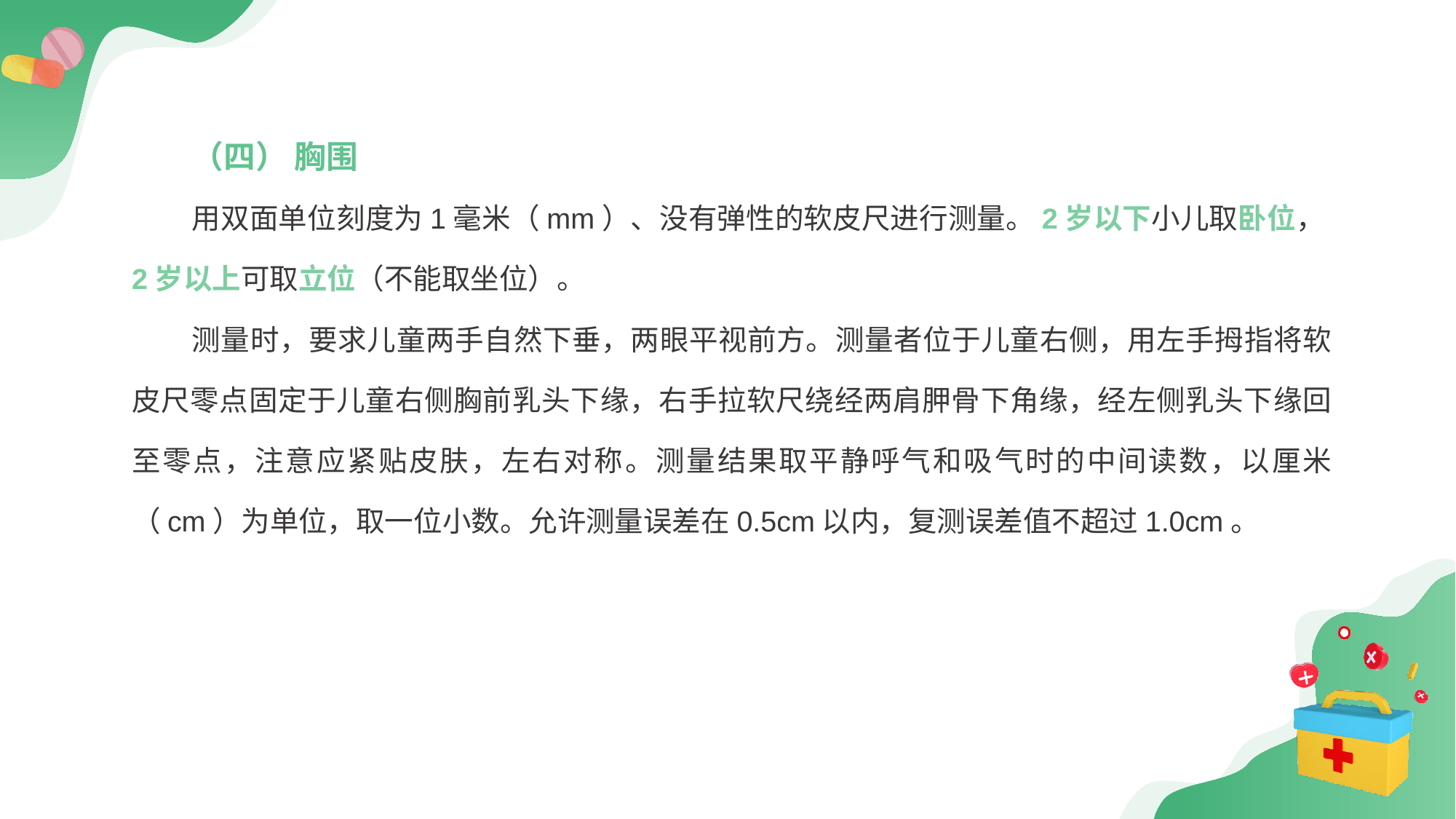

（四） 胸围
用双面单位刻度为1毫米（mm）、没有弹性的软皮尺进行测量。2岁以下小儿取卧位，2岁以上可取立位（不能取坐位）。
测量时，要求儿童两手自然下垂，两眼平视前方。测量者位于儿童右侧，用左手拇指将软皮尺零点固定于儿童右侧胸前乳头下缘，右手拉软尺绕经两肩胛骨下角缘，经左侧乳头下缘回至零点，注意应紧贴皮肤，左右对称。测量结果取平静呼气和吸气时的中间读数，以厘米（cm）为单位，取一位小数。允许测量误差在0.5cm以内，复测误差值不超过1.0cm。